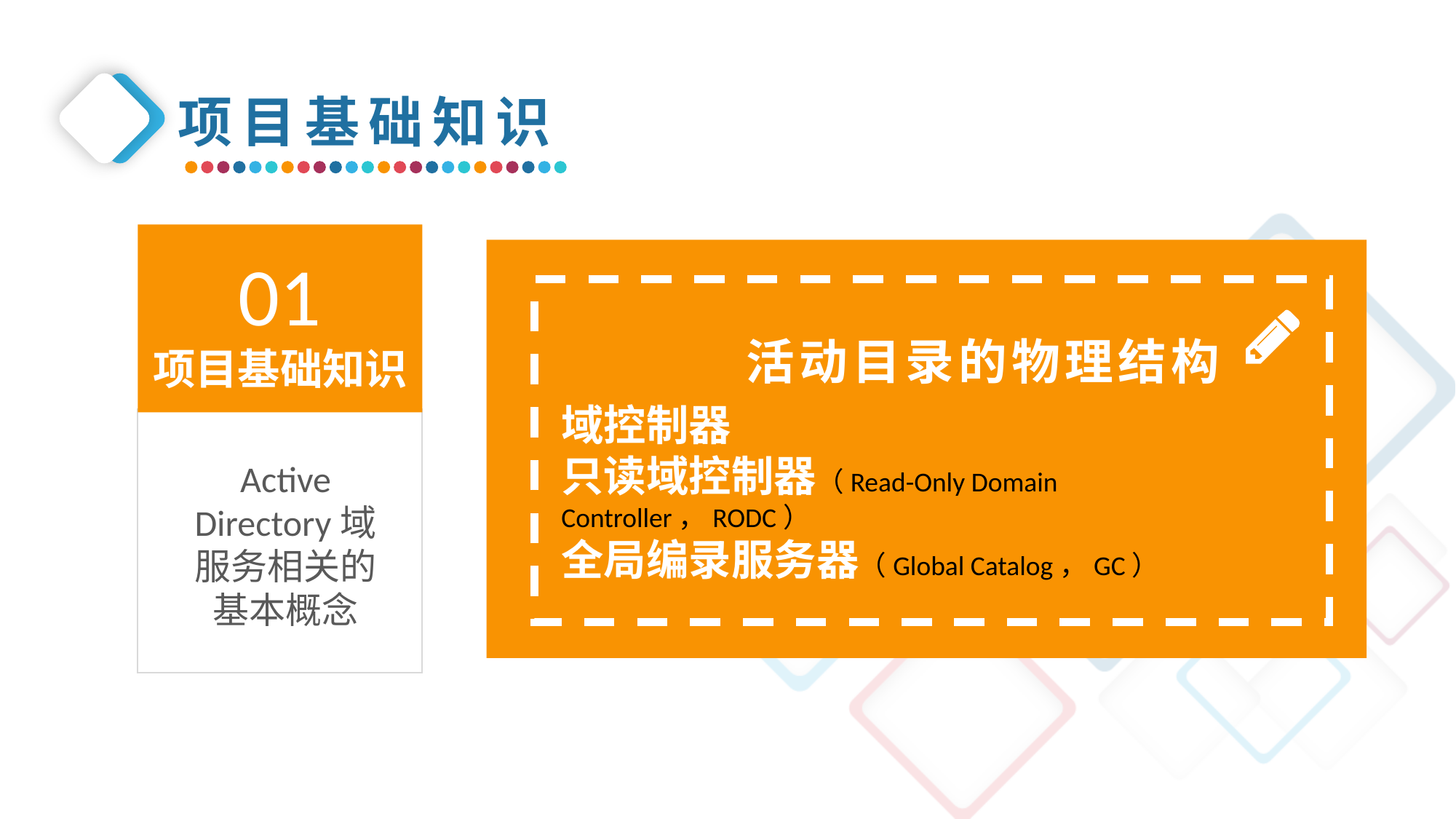

项目基础知识

01
项目基础知识

活动目录的物理结构

域控制器
只读域控制器（Read-Only Domain Controller，RODC）
全局编录服务器（Global Catalog，GC）

Active Directory域服务相关的基本概念